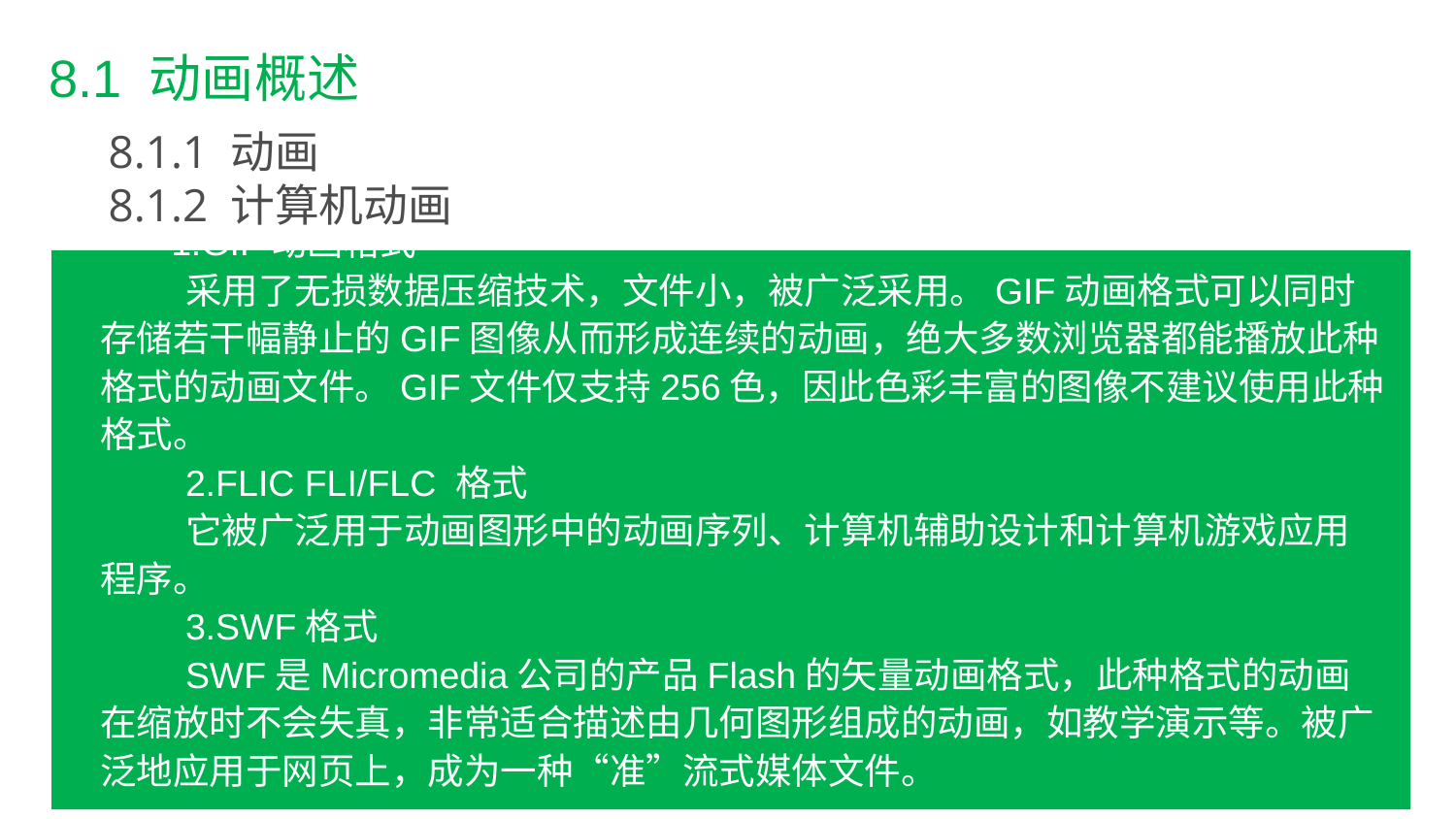

8.1 动画概述
8.1.1 动画
8.1.2 计算机动画
1.GIF动画格式
采用了无损数据压缩技术，文件小，被广泛采用。GIF动画格式可以同时存储若干幅静止的GIF图像从而形成连续的动画，绝大多数浏览器都能播放此种格式的动画文件。GIF文件仅支持256色，因此色彩丰富的图像不建议使用此种格式。
2.FLIC FLI/FLC 格式
它被广泛用于动画图形中的动画序列、计算机辅助设计和计算机游戏应用程序。
3.SWF格式
SWF是Micromedia公司的产品Flash的矢量动画格式，此种格式的动画在缩放时不会失真，非常适合描述由几何图形组成的动画，如教学演示等。被广泛地应用于网页上，成为一种“准”流式媒体文件。